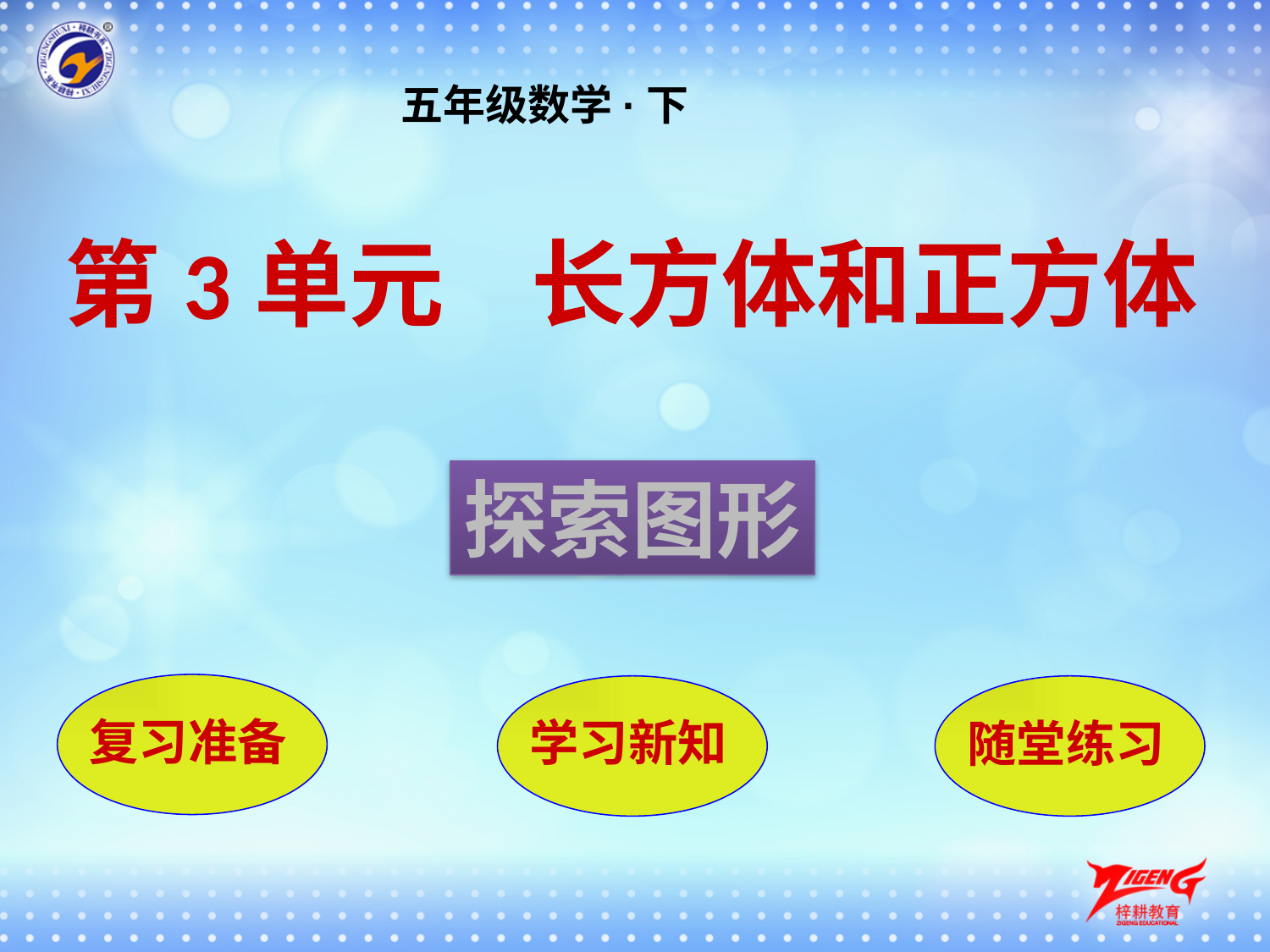

五年级数学·下
第3单元    长方体和正方体
探索图形

复习准备

学习新知

随堂练习